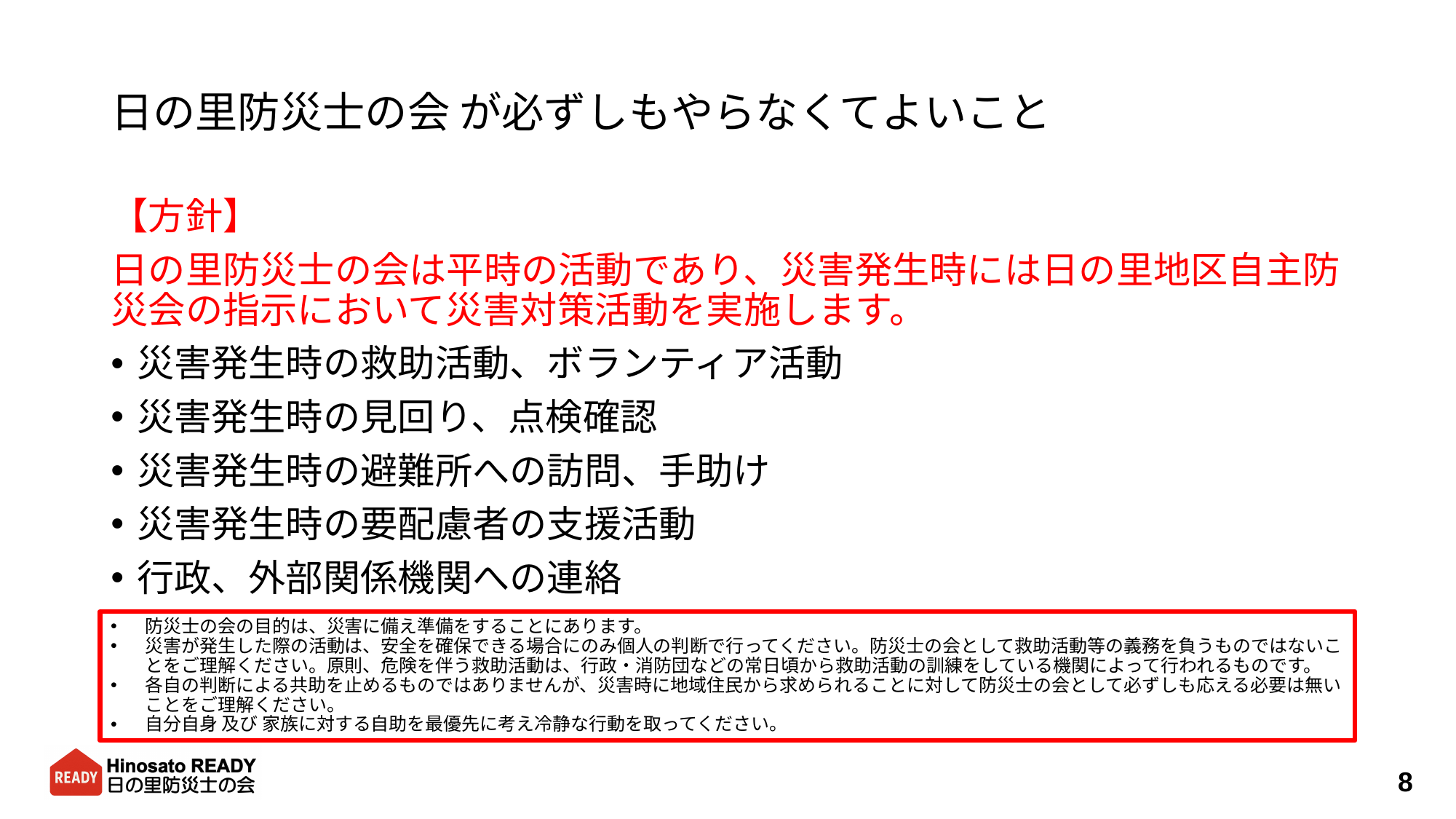

# 日の里防災士の会 が必ずしもやらなくてよいこと
【方針】
日の里防災士の会は平時の活動であり、災害発生時には日の里地区自主防災会の指示において災害対策活動を実施します。
災害発生時の救助活動、ボランティア活動
災害発生時の見回り、点検確認
災害発生時の避難所への訪問、手助け
災害発生時の要配慮者の支援活動
行政、外部関係機関への連絡
防災士の会の目的は、災害に備え準備をすることにあります。
災害が発生した際の活動は、安全を確保できる場合にのみ個人の判断で行ってください。防災士の会として救助活動等の義務を負うものではないことをご理解ください。原則、危険を伴う救助活動は、行政・消防団などの常日頃から救助活動の訓練をしている機関によって行われるものです。
各自の判断による共助を止めるものではありませんが、災害時に地域住民から求められることに対して防災士の会として必ずしも応える必要は無いことをご理解ください。
自分自身 及び 家族に対する自助を最優先に考え冷静な行動を取ってください。
8